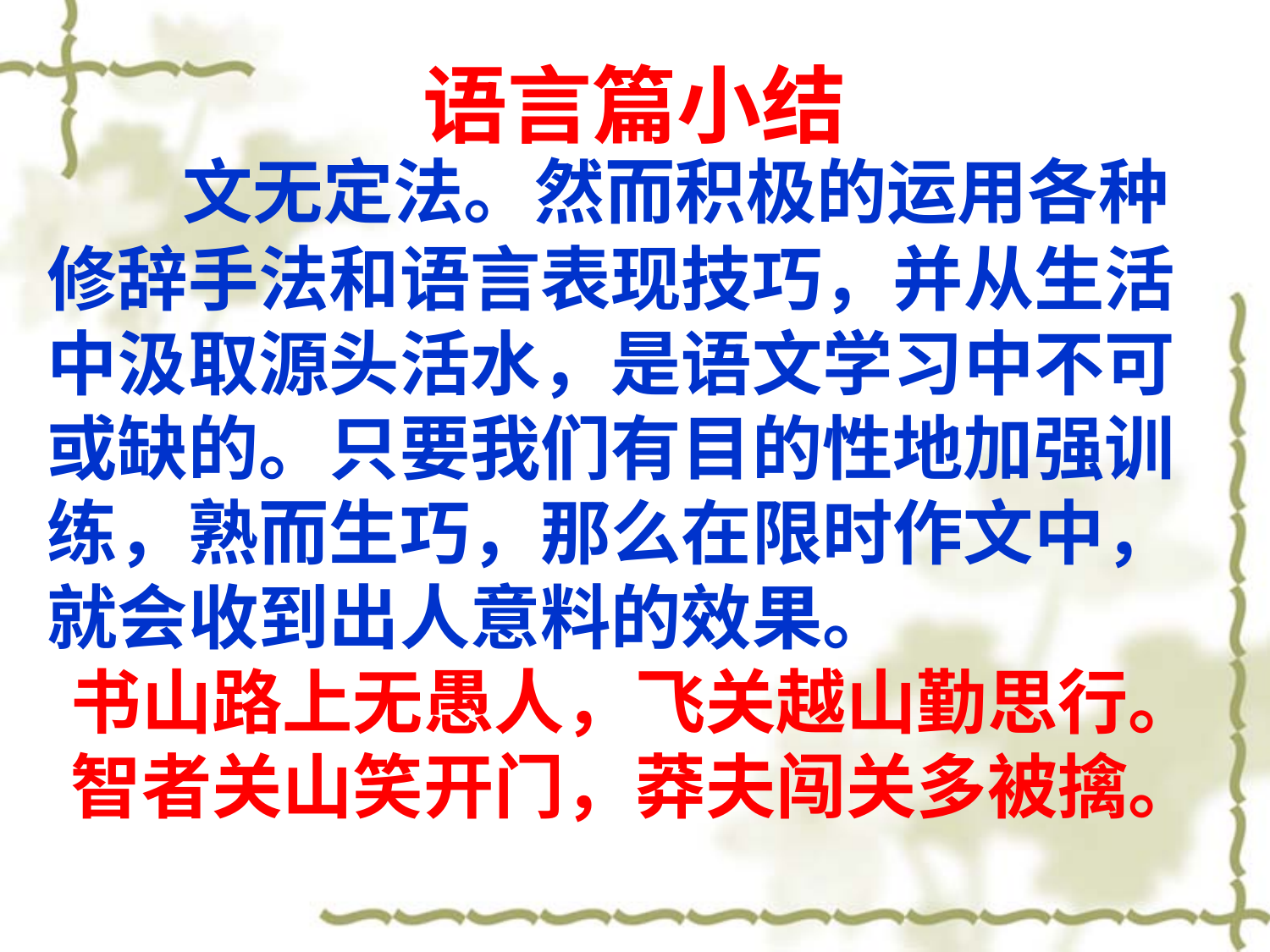

语言篇小结
      文无定法。然而积极的运用各种修辞手法和语言表现技巧，并从生活中汲取源头活水，是语文学习中不可或缺的。只要我们有目的性地加强训练，熟而生巧，那么在限时作文中，就会收到出人意料的效果。
书山路上无愚人，飞关越山勤思行。
智者关山笑开门，莽夫闯关多被擒。
93